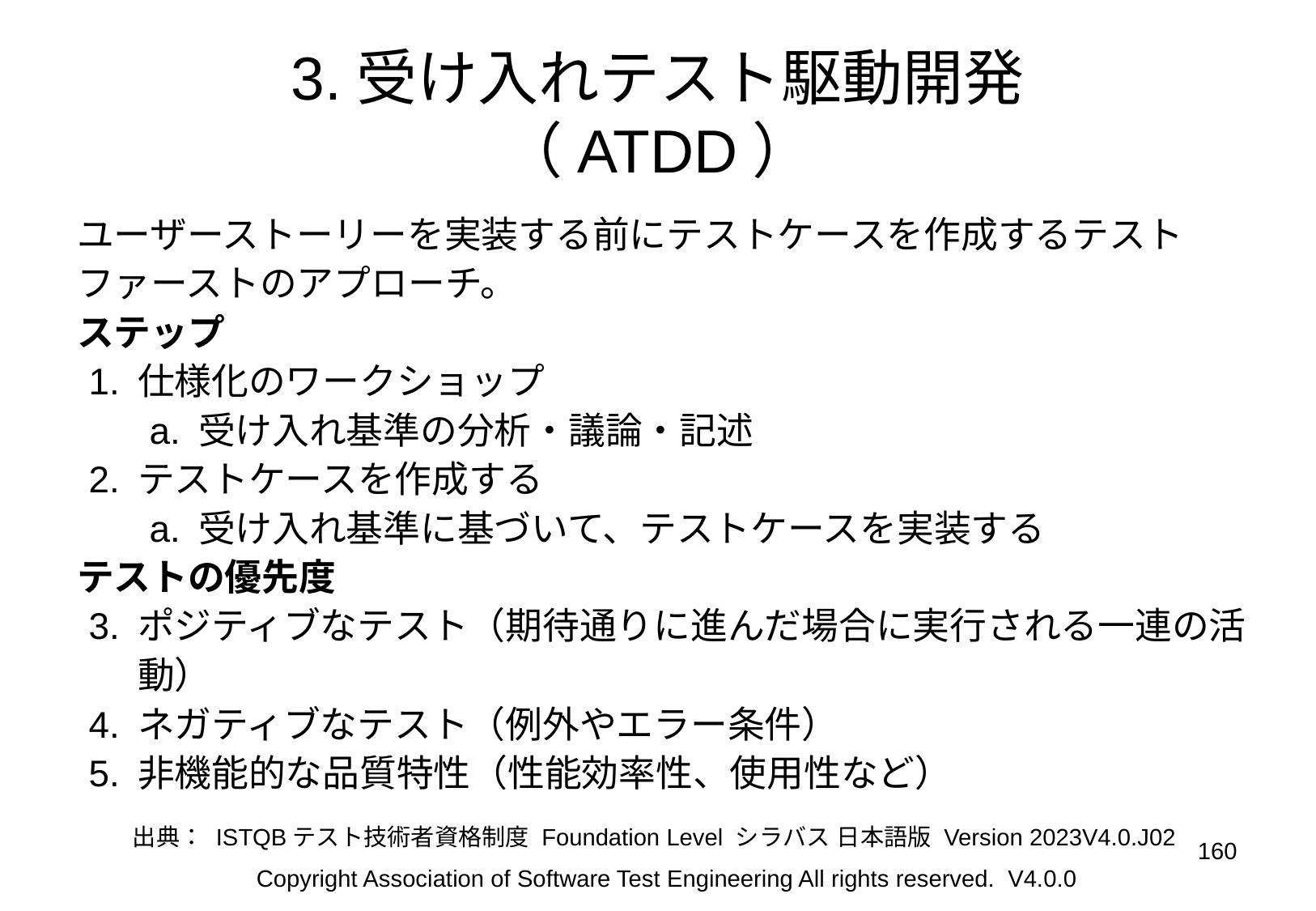

# 3.受け入れテスト駆動開発
（ATDD）
ユーザーストーリーを実装する前にテストケースを作成するテストファーストのアプローチ。
ステップ
仕様化のワークショップ
受け入れ基準の分析・議論・記述
テストケースを作成する
受け入れ基準に基づいて、テストケースを実装する
テストの優先度
ポジティブなテスト（期待通りに進んだ場合に実行される一連の活動）
ネガティブなテスト（例外やエラー条件）
非機能的な品質特性（性能効率性、使用性など）

出典： ISTQBテスト技術者資格制度 Foundation Level シラバス 日本語版 Version 2023V4.0.J02
160
Copyright Association of Software Test Engineering All rights reserved.  V4.0.0